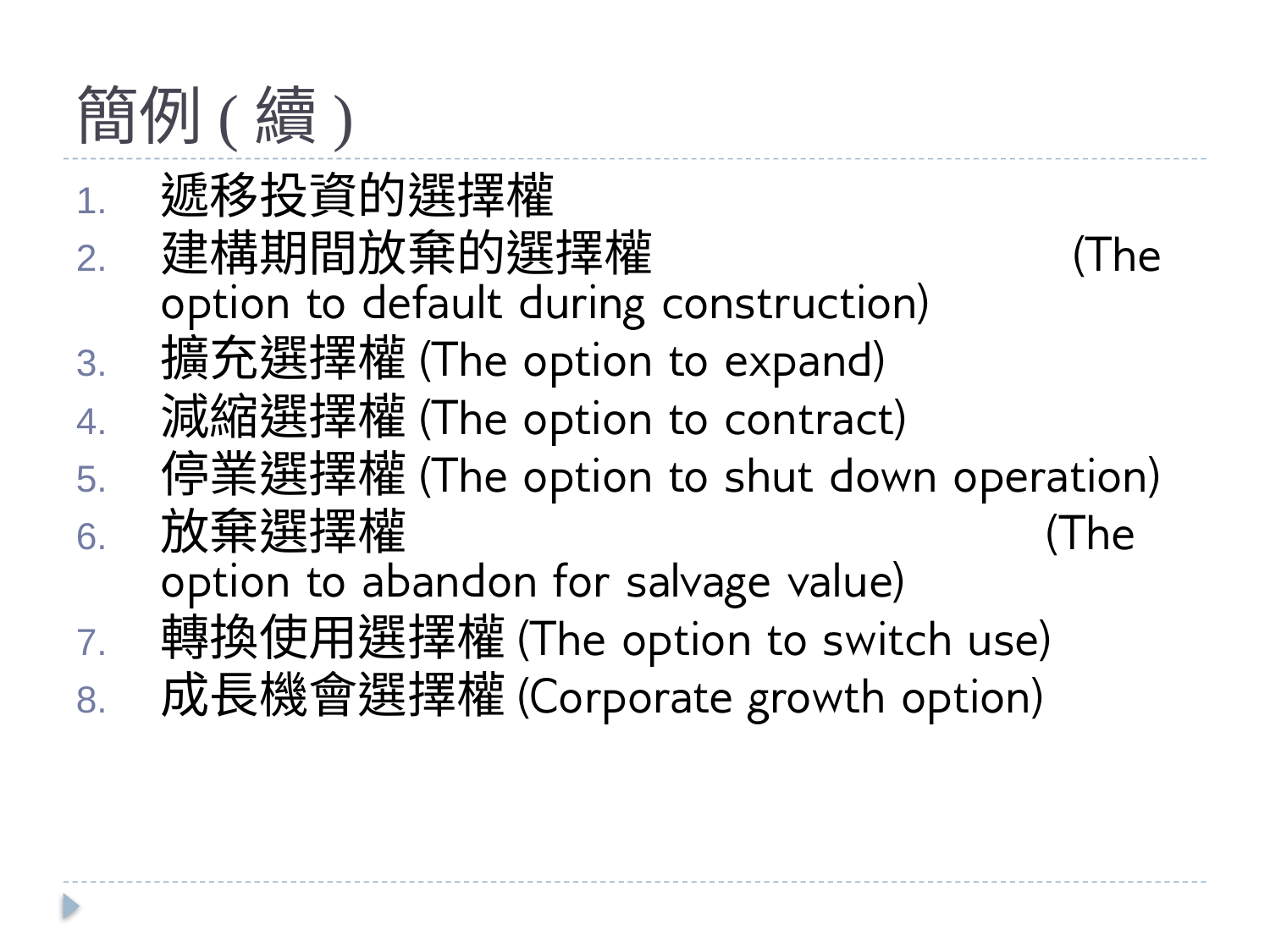

# 簡例(續)
遞移投資的選擇權
建構期間放棄的選擇權                                     (The option to default during construction)
擴充選擇權(The option to expand)
減縮選擇權(The option to contract)
停業選擇權(The option to shut down operation)
放棄選擇權                                                         (The option to abandon for salvage value)
轉換使用選擇權(The option to switch use)
成長機會選擇權(Corporate growth option)